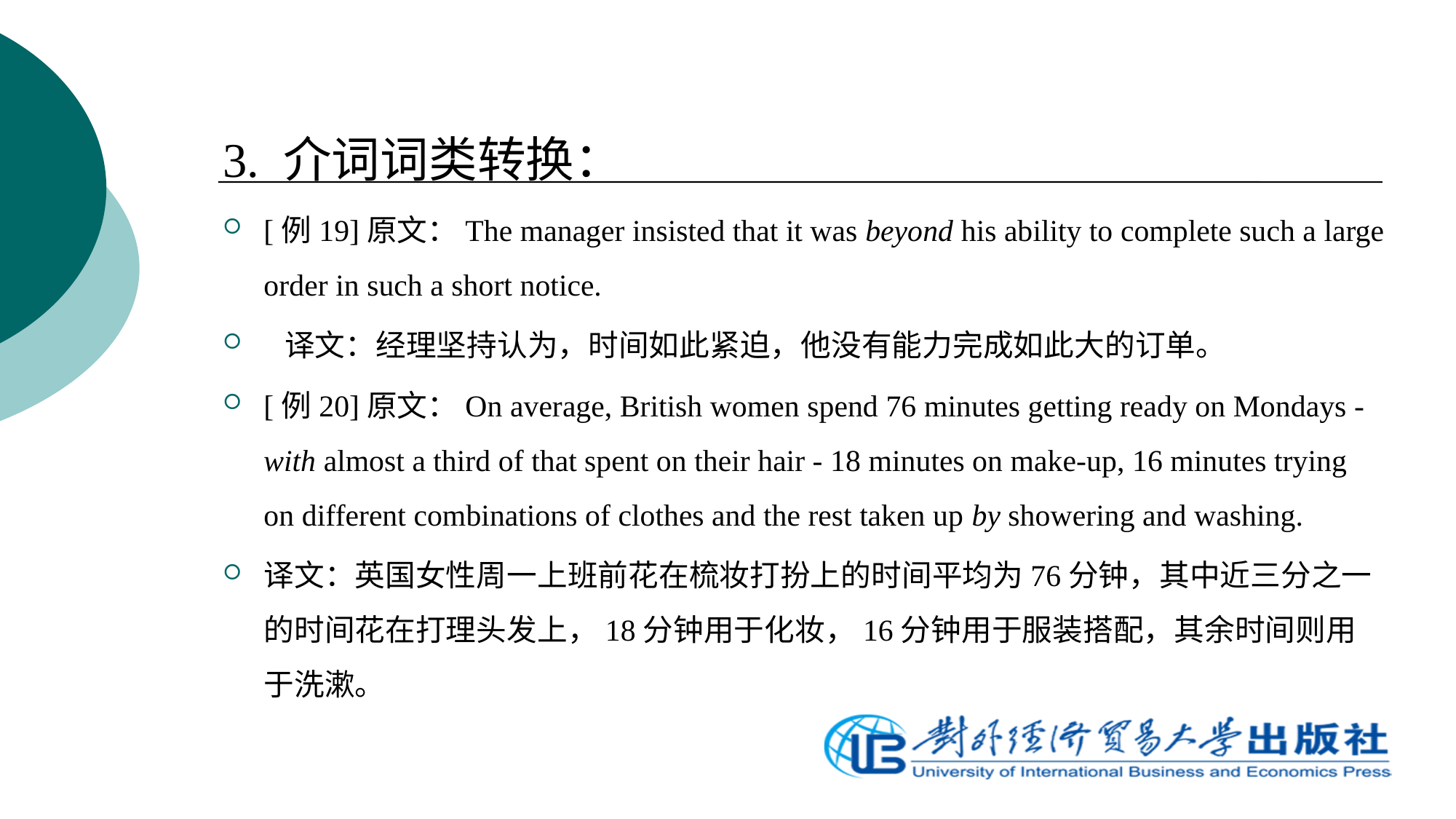

3. 介词词类转换：
[例19]原文：The manager insisted that it was beyond his ability to complete such a large order in such a short notice.
  译文：经理坚持认为，时间如此紧迫，他没有能力完成如此大的订单。
[例20]原文：On average, British women spend 76 minutes getting ready on Mondays - with almost a third of that spent on their hair - 18 minutes on make-up, 16 minutes trying on different combinations of clothes and the rest taken up by showering and washing.
译文：英国女性周一上班前花在梳妆打扮上的时间平均为76分钟，其中近三分之一的时间花在打理头发上，18分钟用于化妆，16分钟用于服装搭配，其余时间则用于洗漱。